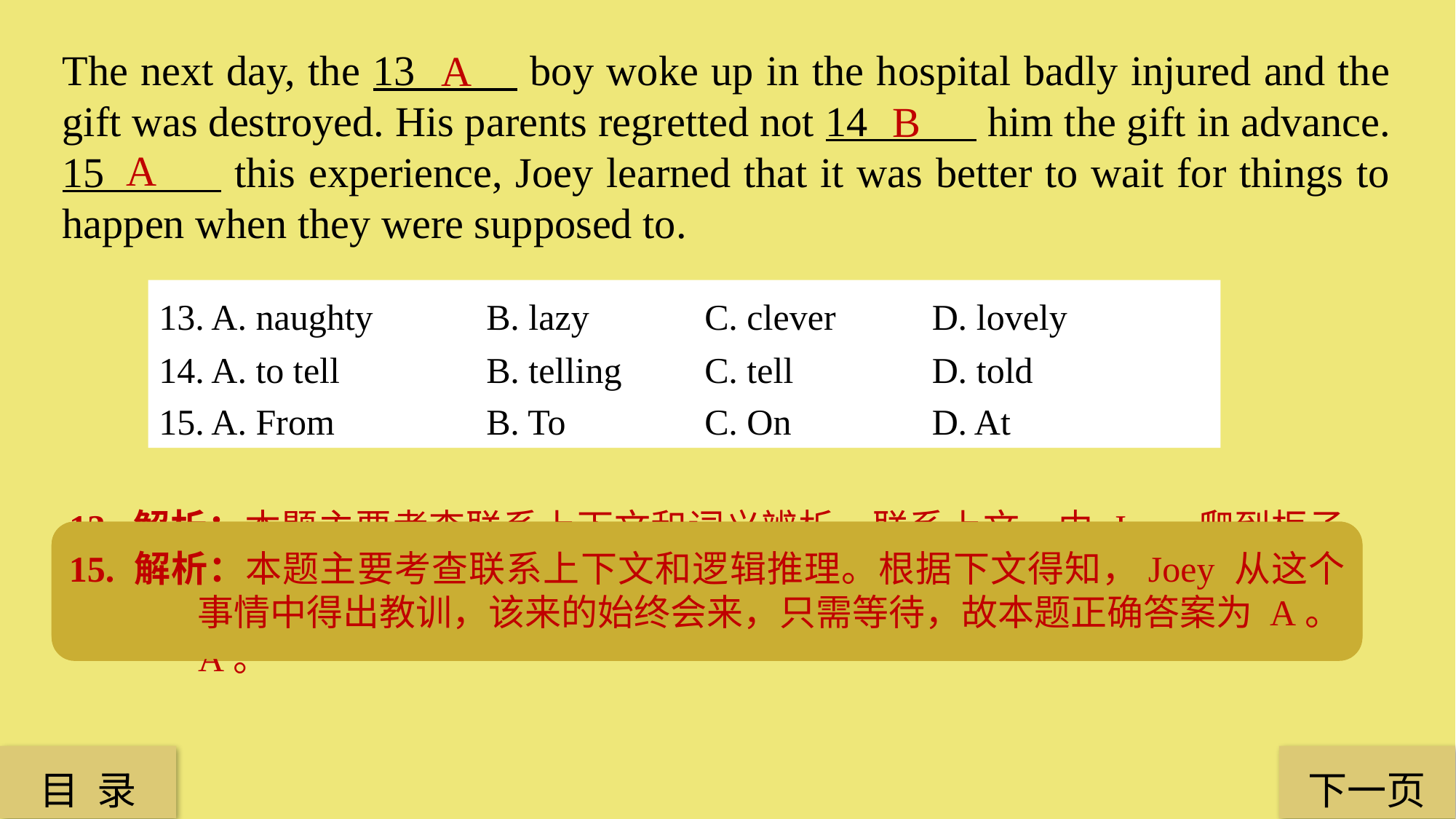

The next day, the 13         boy woke up in the hospital badly injured and the gift was destroyed. His parents regretted not 14           him the gift in advance. 15          this experience, Joey learned that it was better to wait for things to happen when they were supposed to.
A
B
A
13. A. naughty 	B. lazy 	C. clever 	 D. lovely
14. A. to tell 		B. telling 	C. tell		 D. told
15. A. From 		B. To 		C. On 		 D. At
13. 解析：本题主要考查联系上下文和词义辨析。联系上文，由 Joey 爬到柜子上去找礼物这件事可以得知，他是一个淘气的小孩，可以排除 B 项（懒惰的）、C 项（聪明的）、D 项（可爱的）。故本题正确答案为 A。
15. 解析：本题主要考查联系上下文和逻辑推理。根据下文得知，Joey 从这个事情中得出教训，该来的始终会来，只需等待，故本题正确答案为 A。
14. 解析：本题主要考查短语固定搭配。联系上下文推出，Joey 的父母后悔没有提前告诉他礼物已经准备好了。regret doing sth. 表示“后悔做某事”。故本题正确答案为 B。